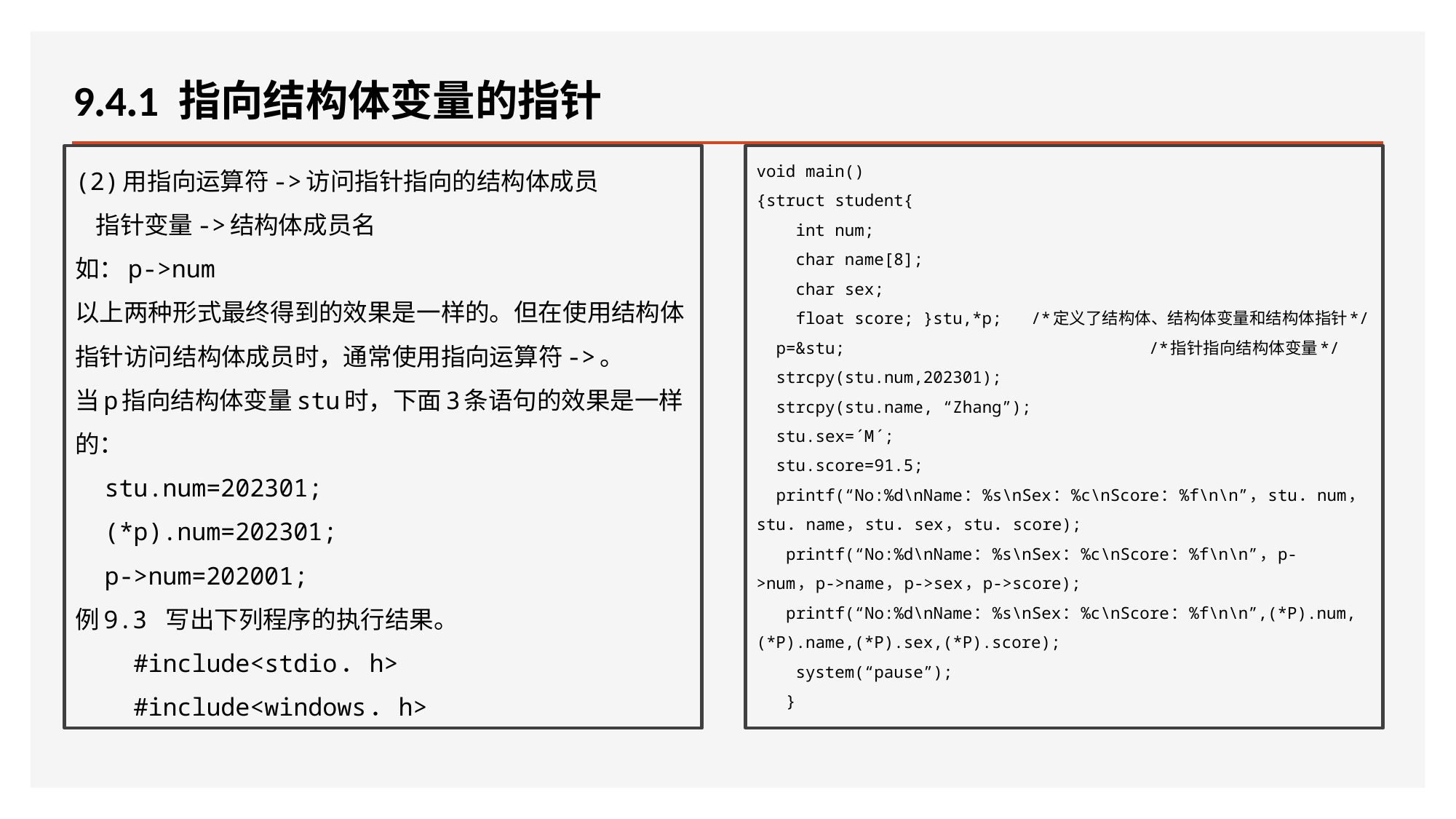

# 9.4.1 指向结构体变量的指针
(2)用指向运算符->访问指针指向的结构体成员
   指针变量->结构体成员名
如：p->num
以上两种形式最终得到的效果是一样的。但在使用结构体指针访问结构体成员时，通常使用指向运算符->。
当p指向结构体变量stu时，下面3条语句的效果是一样的：
  stu.num=202301;
  (*p).num=202301;
  p->num=202001;
例9.3 写出下列程序的执行结果。
    #include<stdio．h>
    #include<windows．h>
void main()
{struct student{
    int num;
    char name[8];
    char sex;
    float score; }stu,*p;   /*定义了结构体、结构体变量和结构体指针*/
  p=&stu;                               /*指针指向结构体变量*/
  strcpy(stu.num,202301);
  strcpy(stu.name, “Zhang”);
  stu.sex=´M´;
  stu.score=91.5;
  printf(“No:%d\nName：%s\nSex：%c\nScore：%f\n\n”，stu．num，stu．name，stu．sex，stu．score);
   printf(“No:%d\nName：%s\nSex：%c\nScore：%f\n\n”，p->num，p->name，p->sex，p->score);
   printf(“No:%d\nName：%s\nSex：%c\nScore：%f\n\n”,(*P).num,(*P).name,(*P).sex,(*P).score);
    system(“pause”);
   }